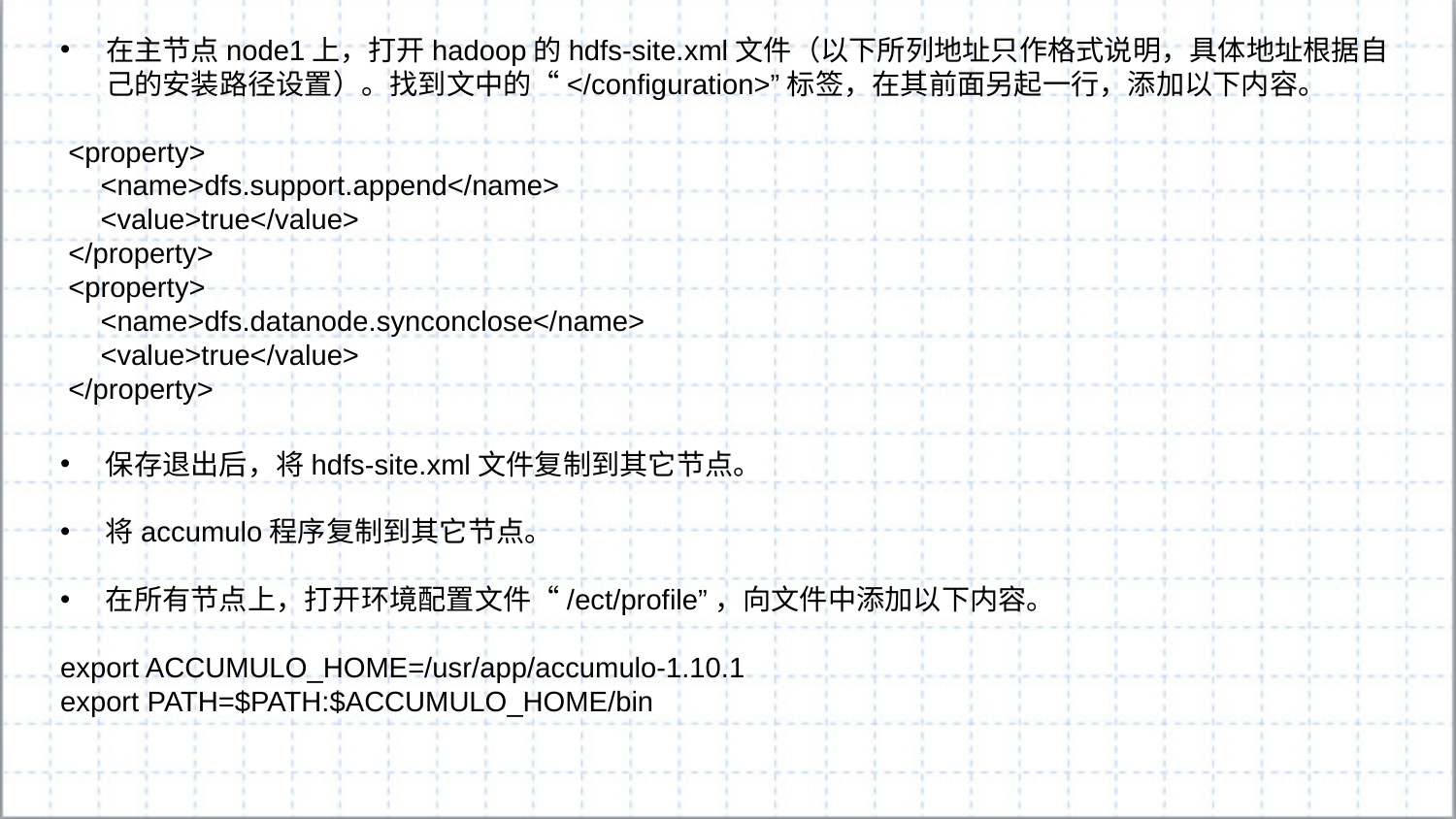

在主节点node1上，打开hadoop的hdfs-site.xml文件（以下所列地址只作格式说明，具体地址根据自己的安装路径设置）。找到文中的“</configuration>”标签，在其前面另起一行，添加以下内容。

 <property>
     <name>dfs.support.append</name>
     <value>true</value>
 </property>
 <property>
     <name>dfs.datanode.synconclose</name>
     <value>true</value>
 </property>
保存退出后，将hdfs-site.xml文件复制到其它节点。

将accumulo程序复制到其它节点。

在所有节点上，打开环境配置文件“/ect/profile”，向文件中添加以下内容。

export ACCUMULO_HOME=/usr/app/accumulo-1.10.1
export PATH=$PATH:$ACCUMULO_HOME/bin